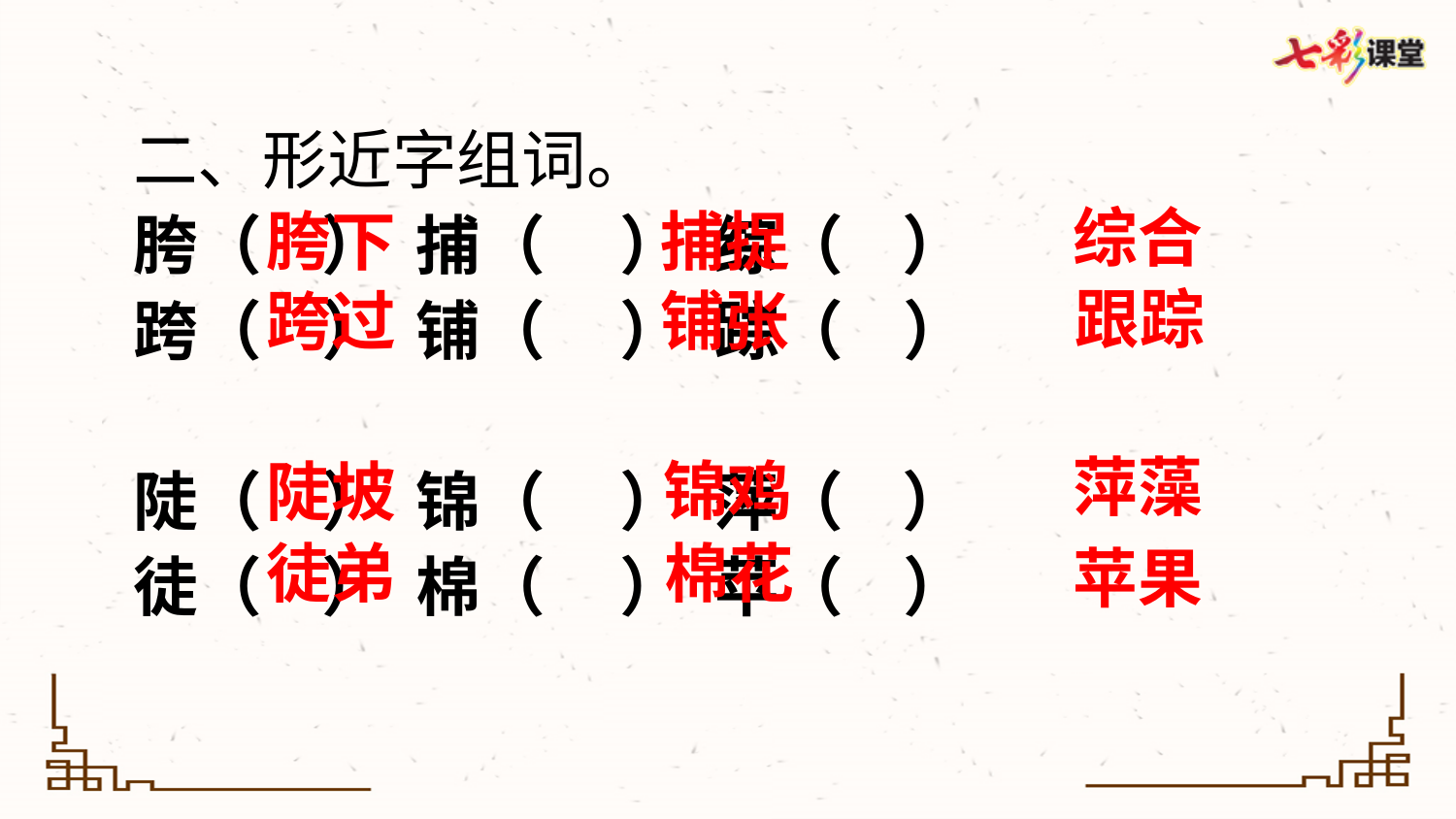

二、形近字组词。
胯（    ）  捕（     ）  综（    ）
跨（    ）  铺（     ）  踪（    ）

陡（    ）  锦（     ）  萍（    ）
徒（    ）  棉（     ）  苹（    ）
综合
胯下
捕捉
跟踪
跨过
铺张
萍藻
锦鸡
陡坡
徒弟
棉花
苹果